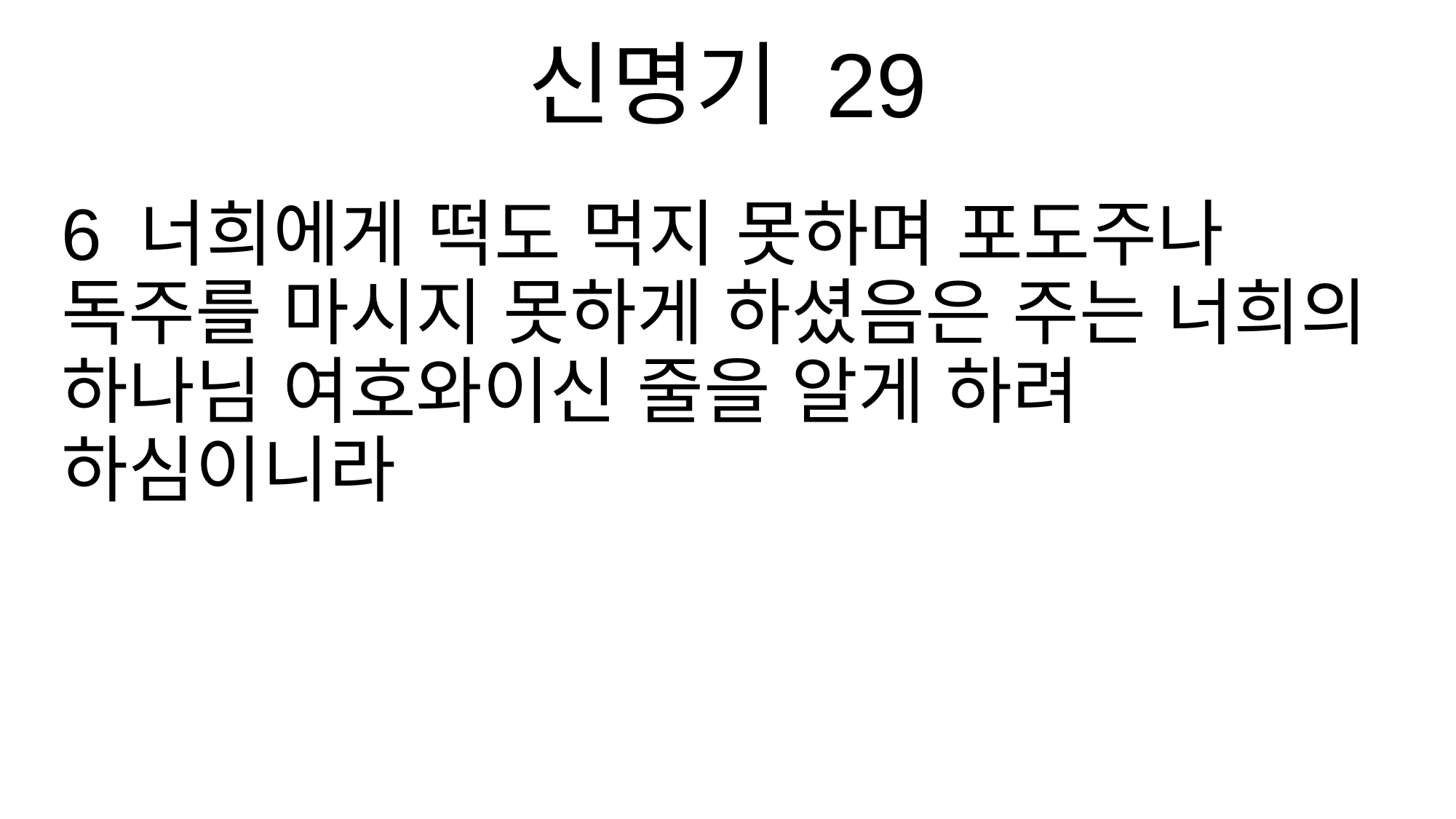

신명기 29
6 너희에게 떡도 먹지 못하며 포도주나 독주를 마시지 못하게 하셨음은 주는 너희의 하나님 여호와이신 줄을 알게 하려 하심이니라